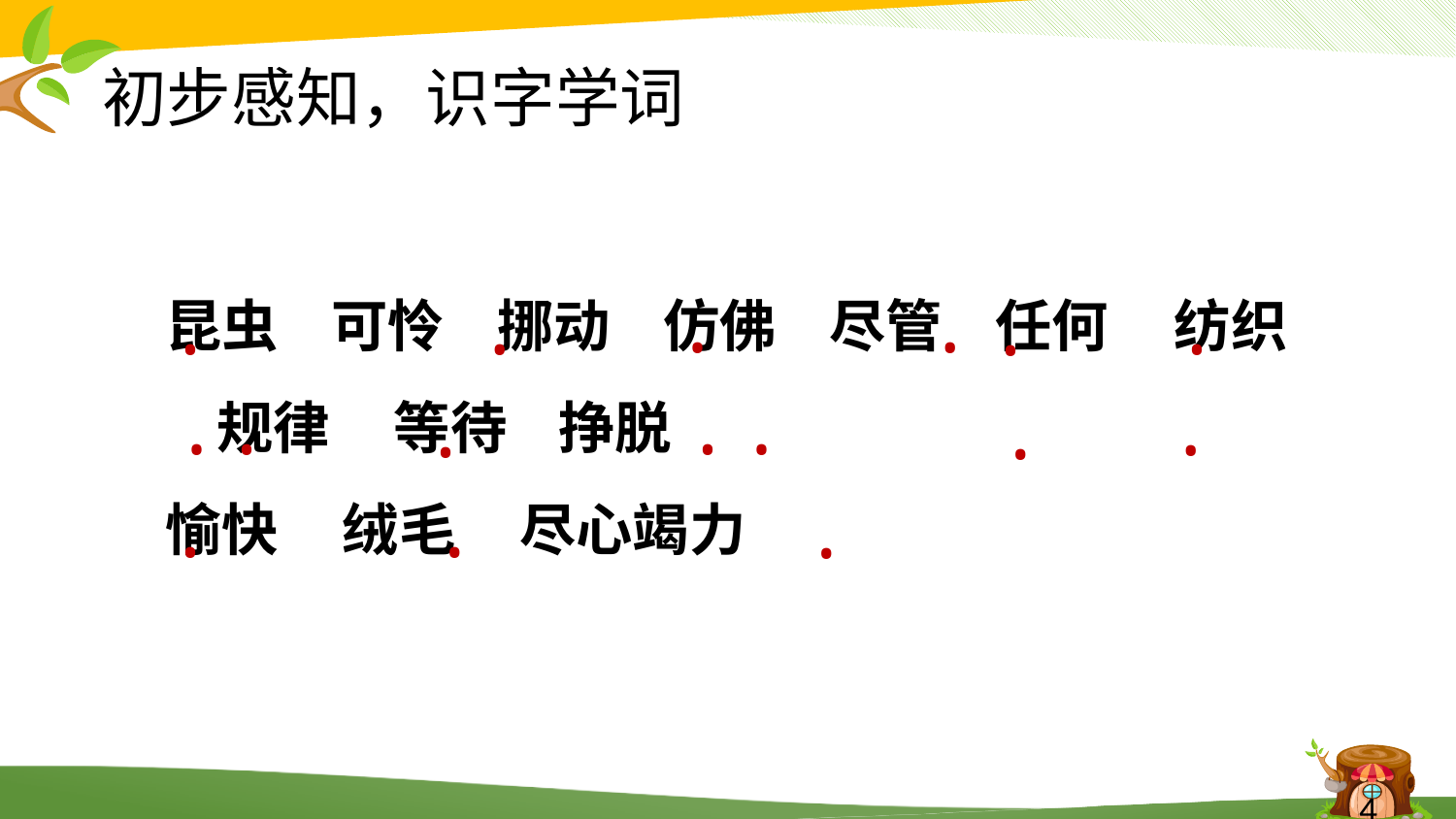

# 初步感知，识字学词
昆虫    可怜    挪动    仿佛    尽管    任何     纺织     规律     等待    挣脱
愉快     绒毛     尽心竭力

•
•
•
•
•
•
•
•
•
•
•
•
•
•
•
•